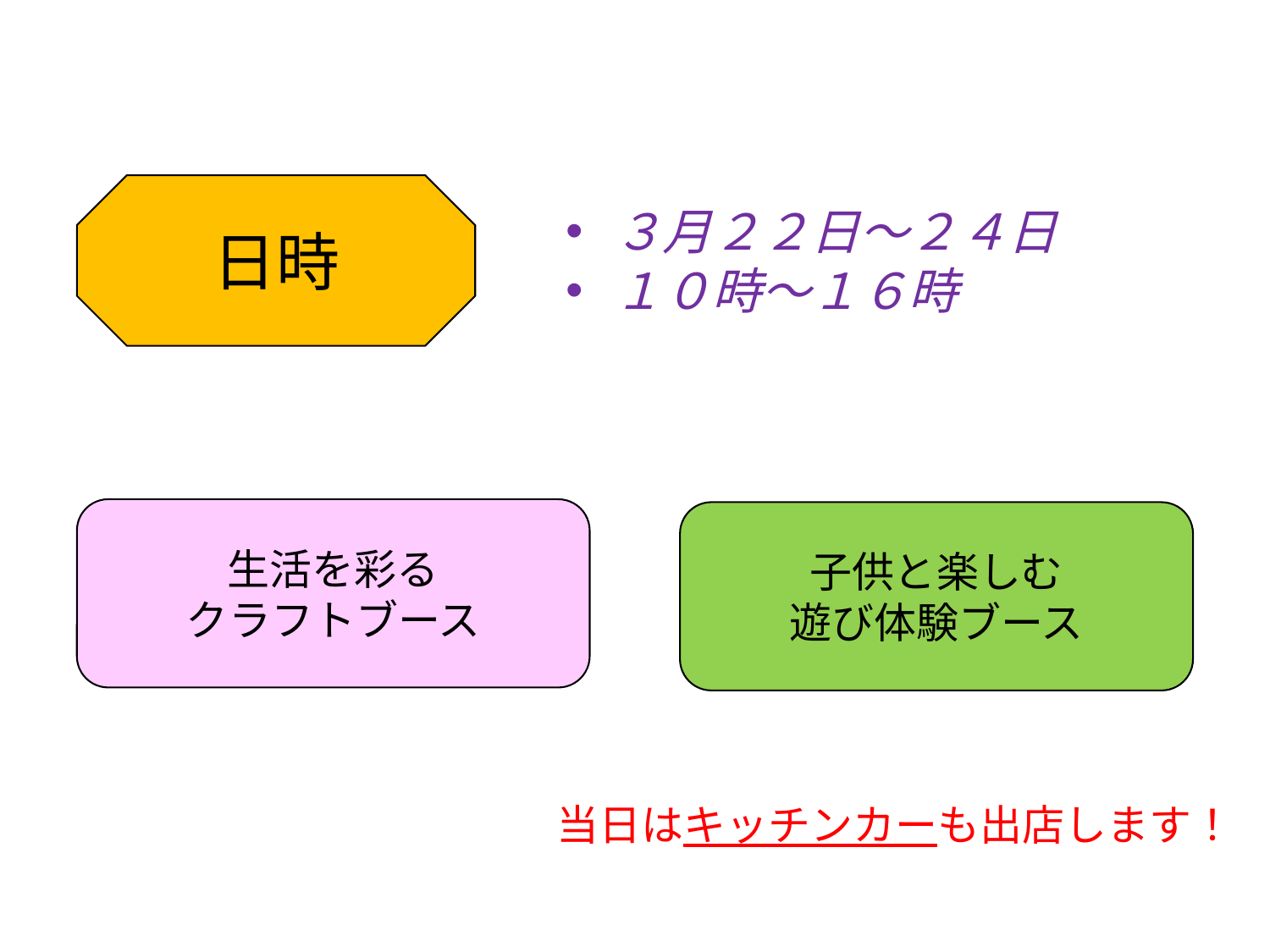

日時
３月２２日～２４日
１０時～１６時
生活を彩る
クラフトブース
子供と楽しむ
遊び体験ブース
当日はキッチンカーも出店します！